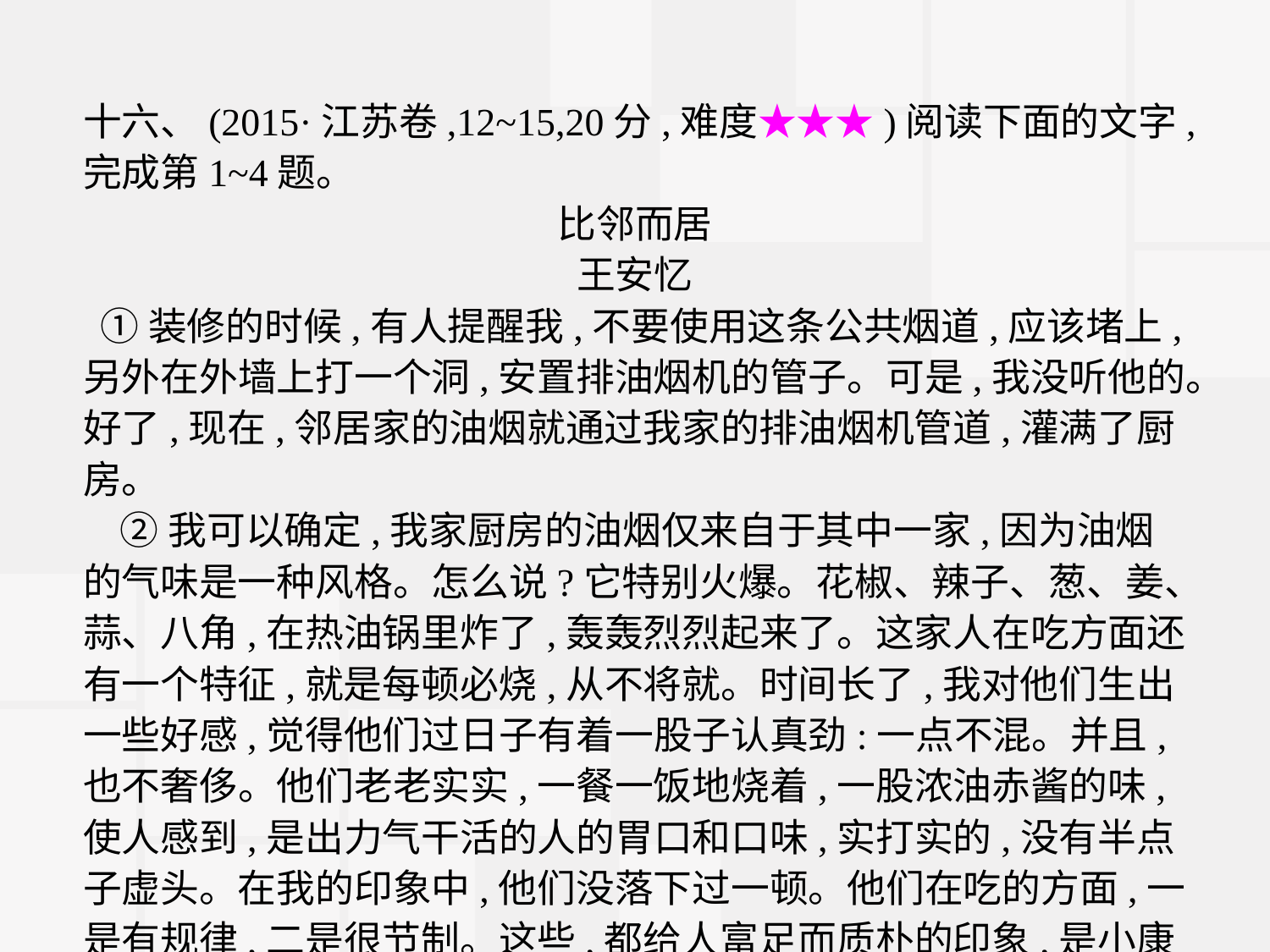

十六、(2015·江苏卷,12~15,20分,难度★★★)阅读下面的文字,完成第1~4题。
比邻而居
王安忆
  ①装修的时候,有人提醒我,不要使用这条公共烟道,应该堵上,另外在外墙上打一个洞,安置排油烟机的管子。可是,我没听他的。好了,现在,邻居家的油烟就通过我家的排油烟机管道,灌满了厨房。
②我可以确定,我家厨房的油烟仅来自于其中一家,因为油烟的气味是一种风格。怎么说?它特别火爆。花椒、辣子、葱、姜、蒜、八角,在热油锅里炸了,轰轰烈烈起来了。这家人在吃方面还有一个特征,就是每顿必烧,从不将就。时间长了,我对他们生出一些好感,觉得他们过日子有着一股子认真劲:一点不混。并且,也不奢侈。他们老老实实,一餐一饭地烧着,一股浓油赤酱的味,使人感到,是出力气干活的人的胃口和口味,实打实的,没有半点子虚头。在我的印象中,他们没落下过一顿。他们在吃的方面,一是有规律,二是很节制。这些,都给人富足而质朴的印象,是小康的生活气息。